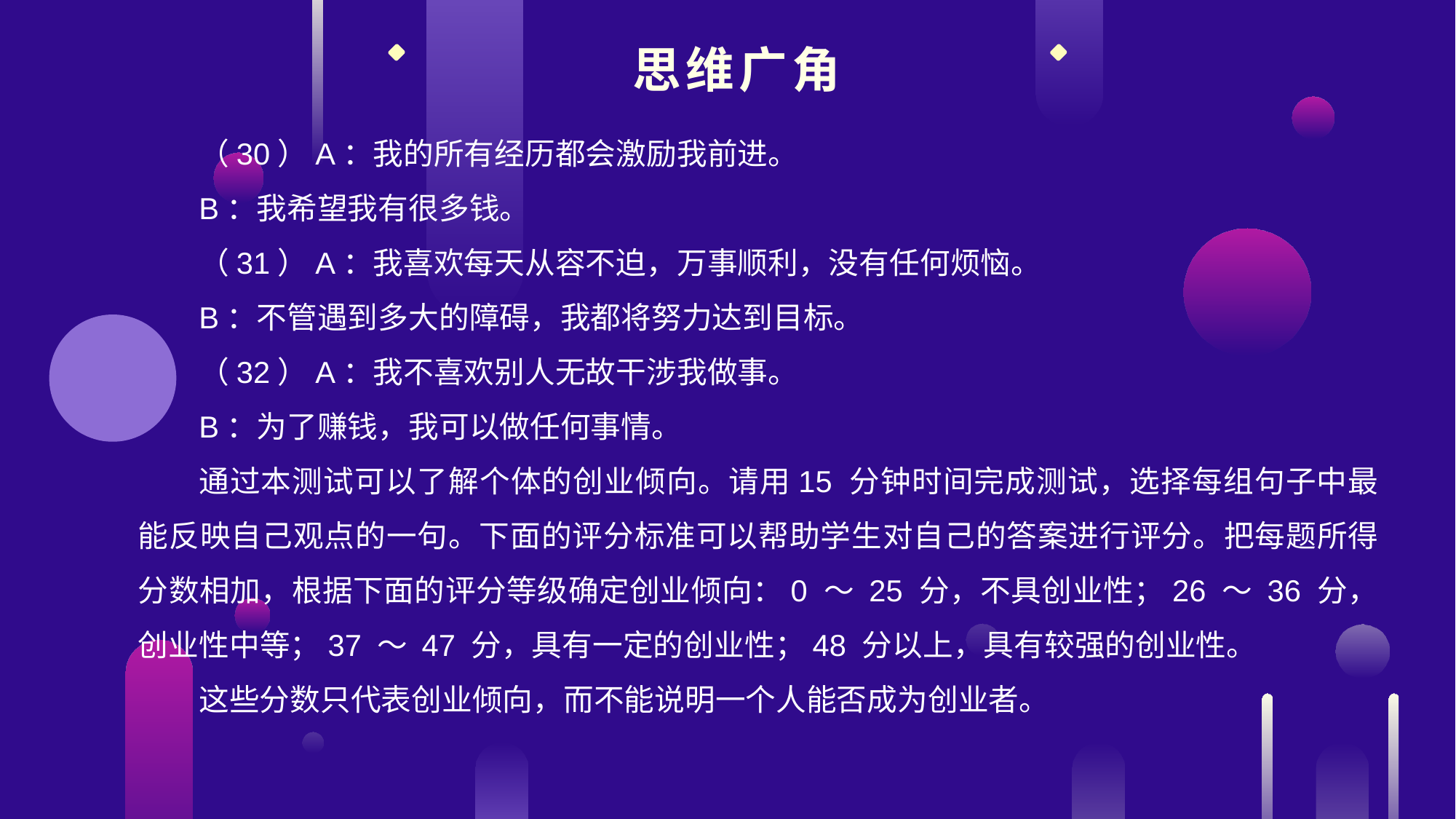

思维广角

（30）A：我的所有经历都会激励我前进。
B：我希望我有很多钱。
（31）A：我喜欢每天从容不迫，万事顺利，没有任何烦恼。
B：不管遇到多大的障碍，我都将努力达到目标。
（32）A：我不喜欢别人无故干涉我做事。
B：为了赚钱，我可以做任何事情。
通过本测试可以了解个体的创业倾向。请用15 分钟时间完成测试，选择每组句子中最能反映自己观点的一句。下面的评分标准可以帮助学生对自己的答案进行评分。把每题所得分数相加，根据下面的评分等级确定创业倾向：0 ～ 25 分，不具创业性；26 ～ 36 分，创业性中等；37 ～ 47 分，具有一定的创业性；48 分以上，具有较强的创业性。
这些分数只代表创业倾向，而不能说明一个人能否成为创业者。